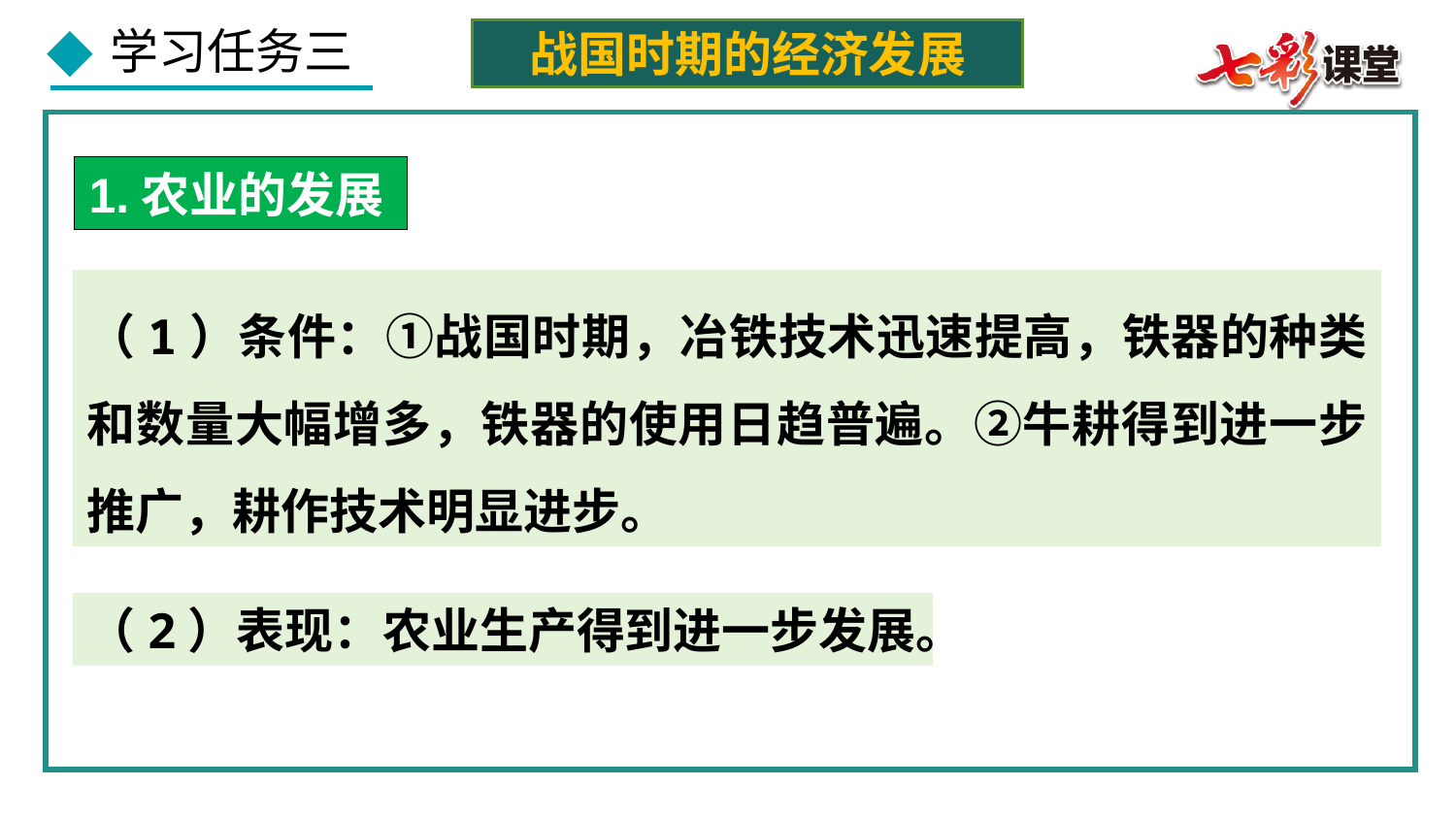

战国时期的经济发展
1.农业的发展
（1）条件：①战国时期，冶铁技术迅速提高，铁器的种类和数量大幅增多，铁器的使用日趋普遍。②牛耕得到进一步推广，耕作技术明显进步。
（2）表现：农业生产得到进一步发展。